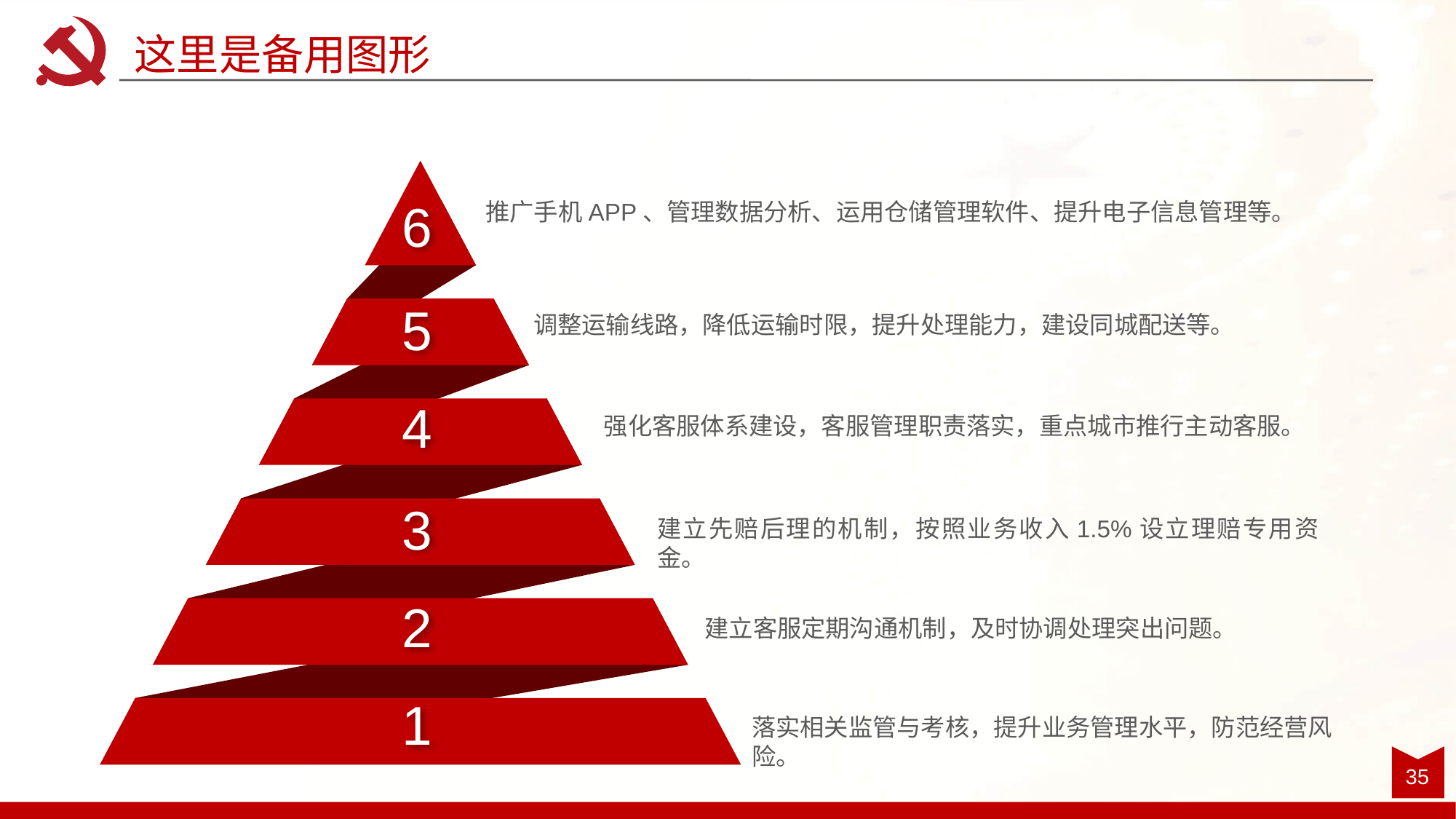

这里是备用图形

6
推广手机APP、管理数据分析、运用仓储管理软件、提升电子信息管理等。

5

调整运输线路，降低运输时限，提升处理能力，建设同城配送等。
4

强化客服体系建设，客服管理职责落实，重点城市推行主动客服。
3

建立先赔后理的机制，按照业务收入1.5%设立理赔专用资金。
2

建立客服定期沟通机制，及时协调处理突出问题。
1

落实相关监管与考核，提升业务管理水平，防范经营风险。